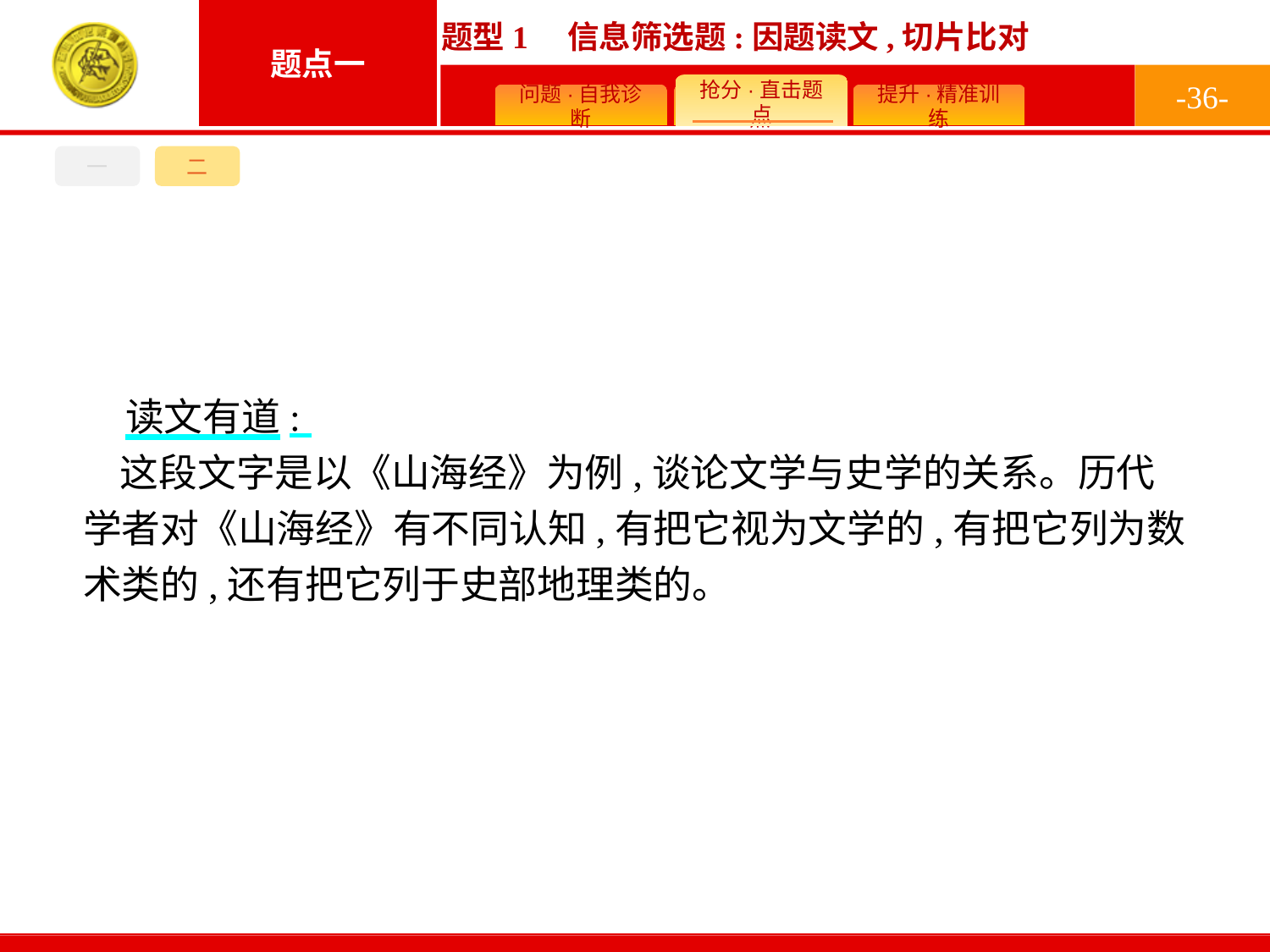

-36-
一
二
读文有道:
这段文字是以《山海经》为例,谈论文学与史学的关系。历代学者对《山海经》有不同认知,有把它视为文学的,有把它列为数术类的,还有把它列于史部地理类的。